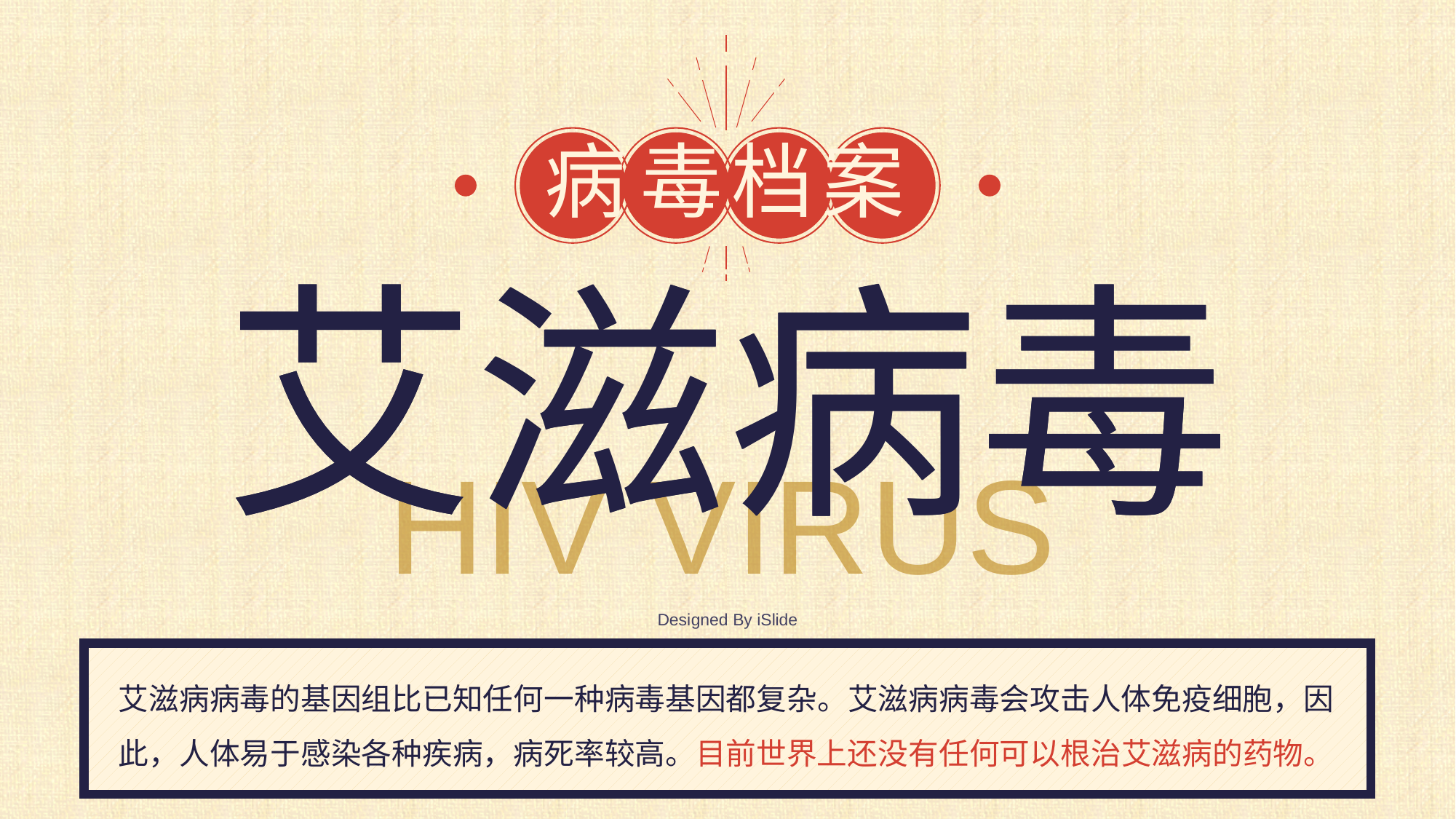

病  毒 档 案

艾滋 病毒
艾 滋病毒
HIV VIR US
Desi gned By iSlide
艾滋病病毒的基因组比已知任何一种病毒基因都复杂。艾滋病病毒会攻击人体免疫细胞，因此，人体易于感染各种疾病，病死率较高。目前世界上还没有任 何可以根治艾滋病的药物。